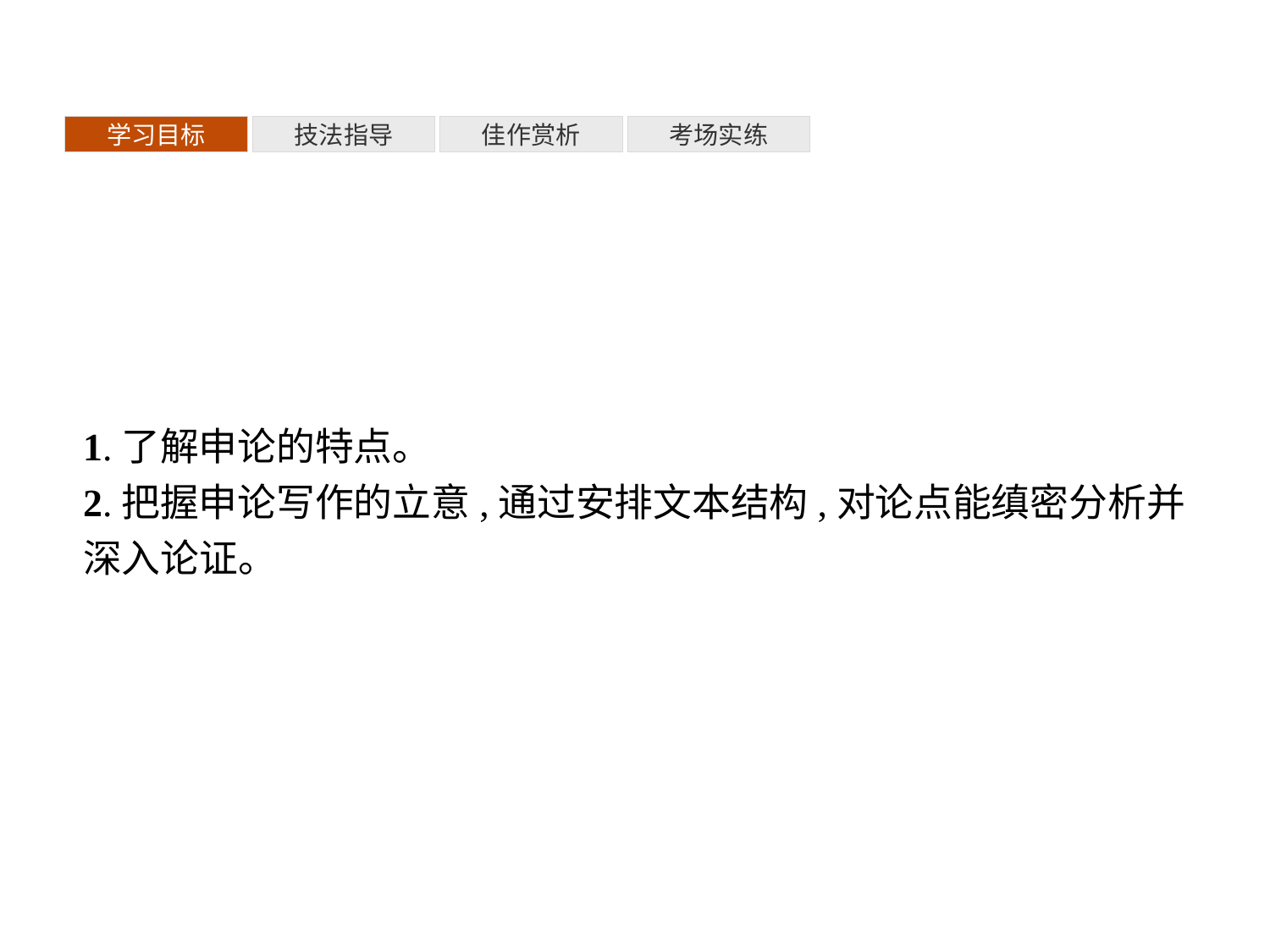

考场实练
学习目标
技法指导
佳作赏析
1.了解申论的特点。
2.把握申论写作的立意,通过安排文本结构,对论点能缜密分析并深入论证。